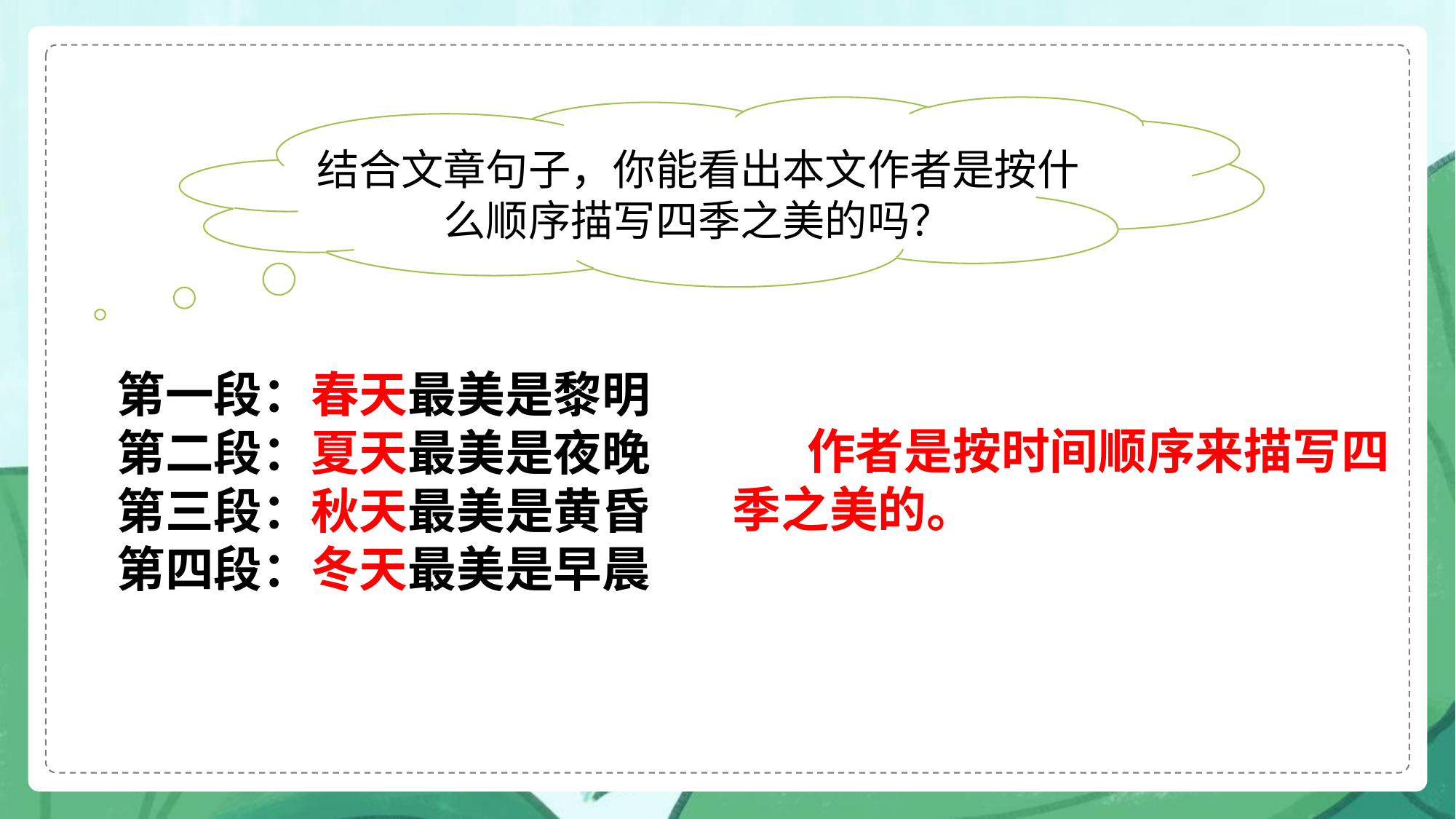

结合文章句子，你能看出本文作者是按什么顺序描写四季之美的吗？
第一段：春天最美是黎明
第二段：夏天最美是夜晚
第三段：秋天最美是黄昏
第四段：冬天最美是早晨
作者是按时间顺序来描写四季之美的。